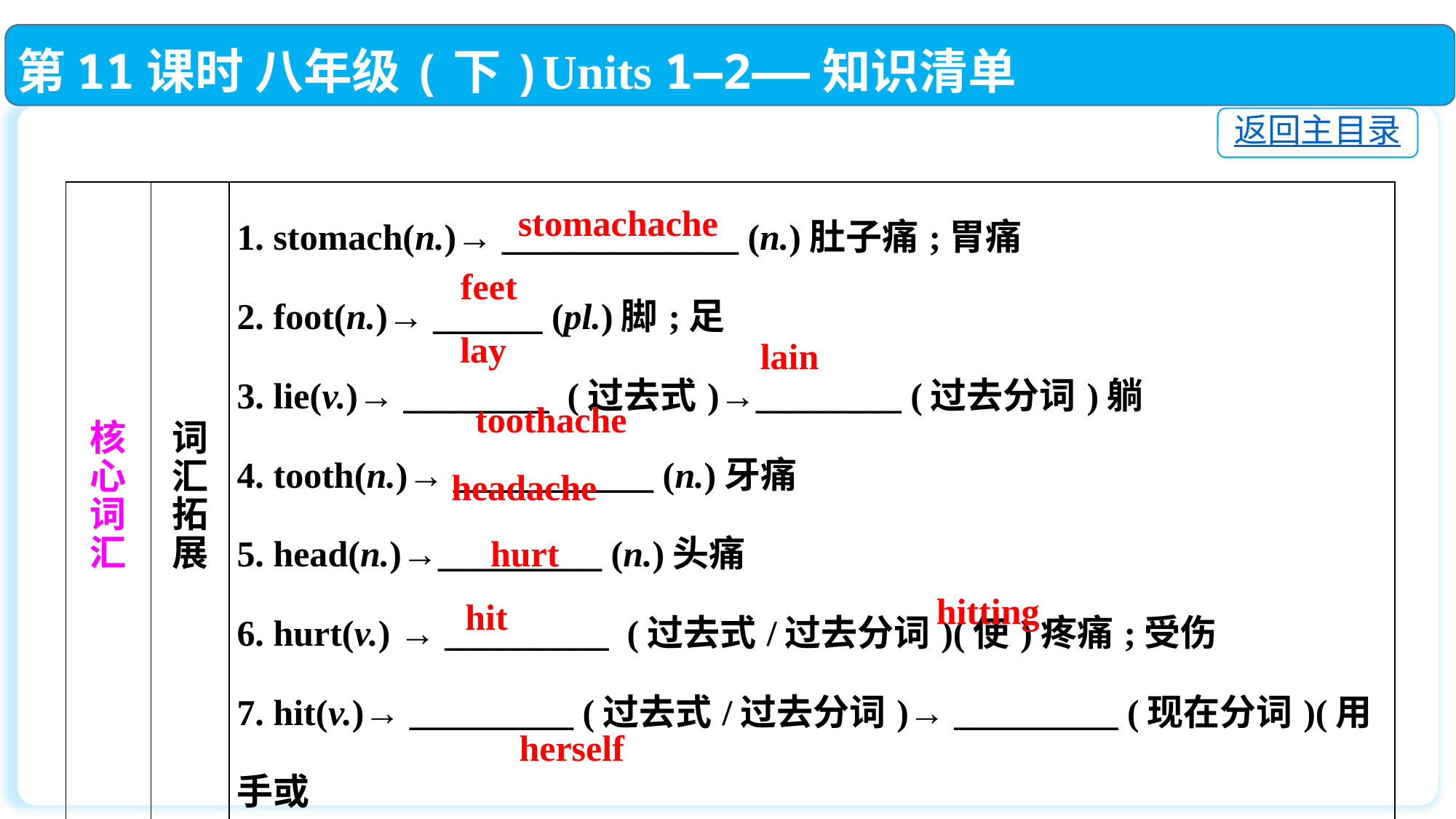

第11课时 八年级(下)Units 1—2——知识清单

返回主目录
| 核 心 词 汇 | 词 汇 拓 展 | 1. stomach(n.)→ \_\_\_\_\_\_\_\_\_\_\_\_\_ (n.)肚子痛;胃痛 2. foot(n.)→ \_\_\_\_\_\_ (pl.)脚;足 3. lie(v.)→ \_\_\_\_\_\_\_\_ (过去式)→\_\_\_\_\_\_\_\_ (过去分词)躺　 4. tooth(n.)→ \_\_\_\_\_\_\_\_\_\_\_ (n.)牙痛 5. head(n.)→\_\_\_\_\_\_\_\_\_ (n.)头痛 6. hurt(v.) → \_\_\_\_\_\_\_\_\_ (过去式/过去分词)(使)疼痛;受伤 7. hit(v.)→ \_\_\_\_\_\_\_\_\_ (过去式/过去分词)→ \_\_\_\_\_\_\_\_\_ (现在分词)(用手或 器具)击;打 8. she(pron.) → \_\_\_\_\_\_\_\_\_ (反身代词)她自己 |
| --- | --- | --- |
stomachache

 feet
lay
lain
toothache
headache
hurt
hitting
hit
herself